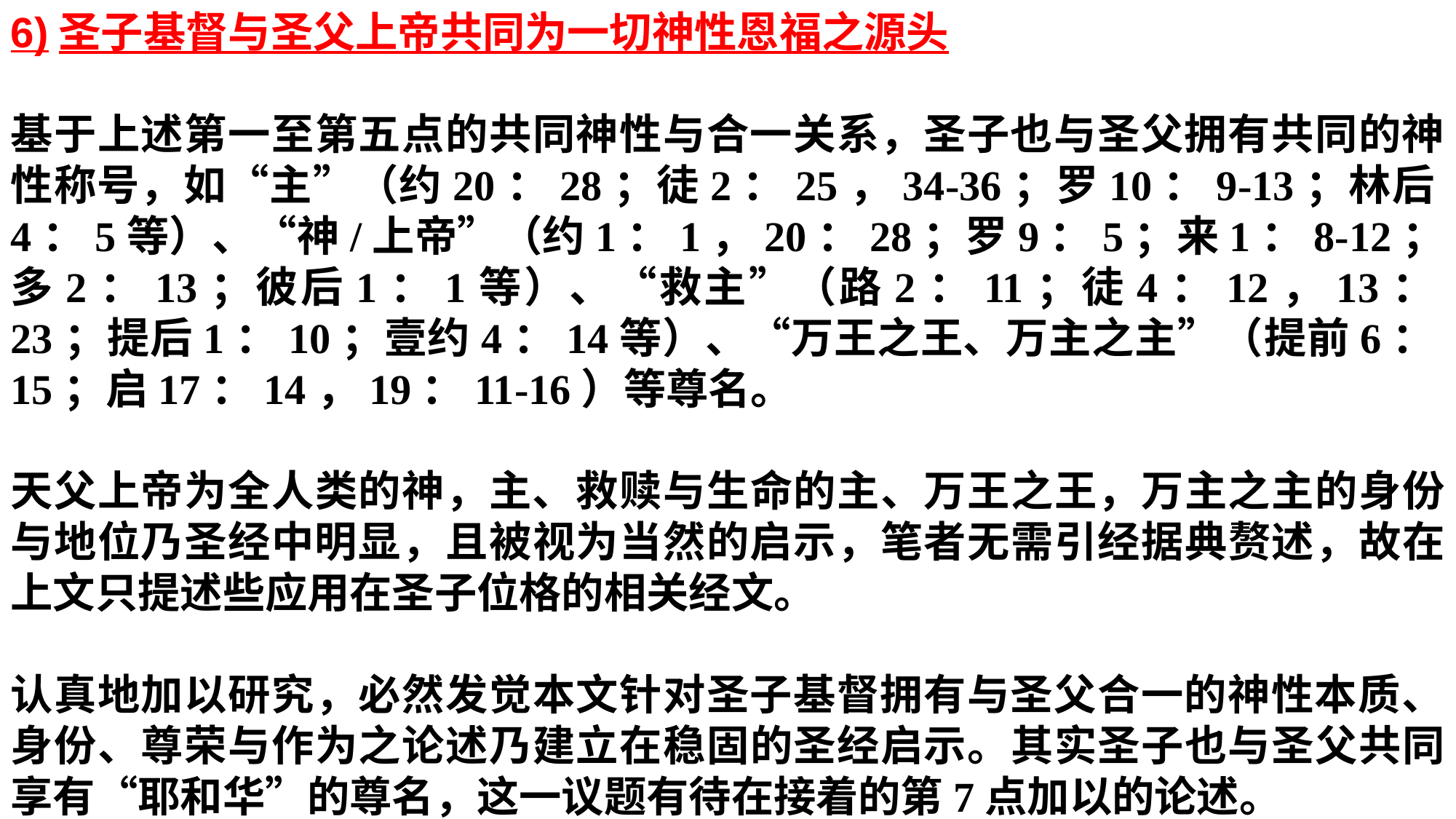

6)圣子基督与圣父上帝共同为一切神性恩福之源头

基于上述第一至第五点的共同神性与合一关系，圣子也与圣父拥有共同的神性称号，如“主”（约20：28；徒2：25，34-36；罗10：9-13；林后4：5等）、“神/上帝”（约1：1，20：28；罗9：5；来1：8-12；多2：13；彼后1：1等）、“救主”（路2：11；徒4：12，13：23；提后1：10；壹约4：14等）、“万王之王、万主之主”（提前6：15；启17：14，19：11-16）等尊名。

天父上帝为全人类的神，主、救赎与生命的主、万王之王，万主之主的身份与地位乃圣经中明显，且被视为当然的启示，笔者无需引经据典赘述，故在上文只提述些应用在圣子位格的相关经文。

认真地加以研究，必然发觉本文针对圣子基督拥有与圣父合一的神性本质、身份、尊荣与作为之论述乃建立在稳固的圣经启示。其实圣子也与圣父共同享有“耶和华”的尊名，这一议题有待在接着的第7点加以的论述。